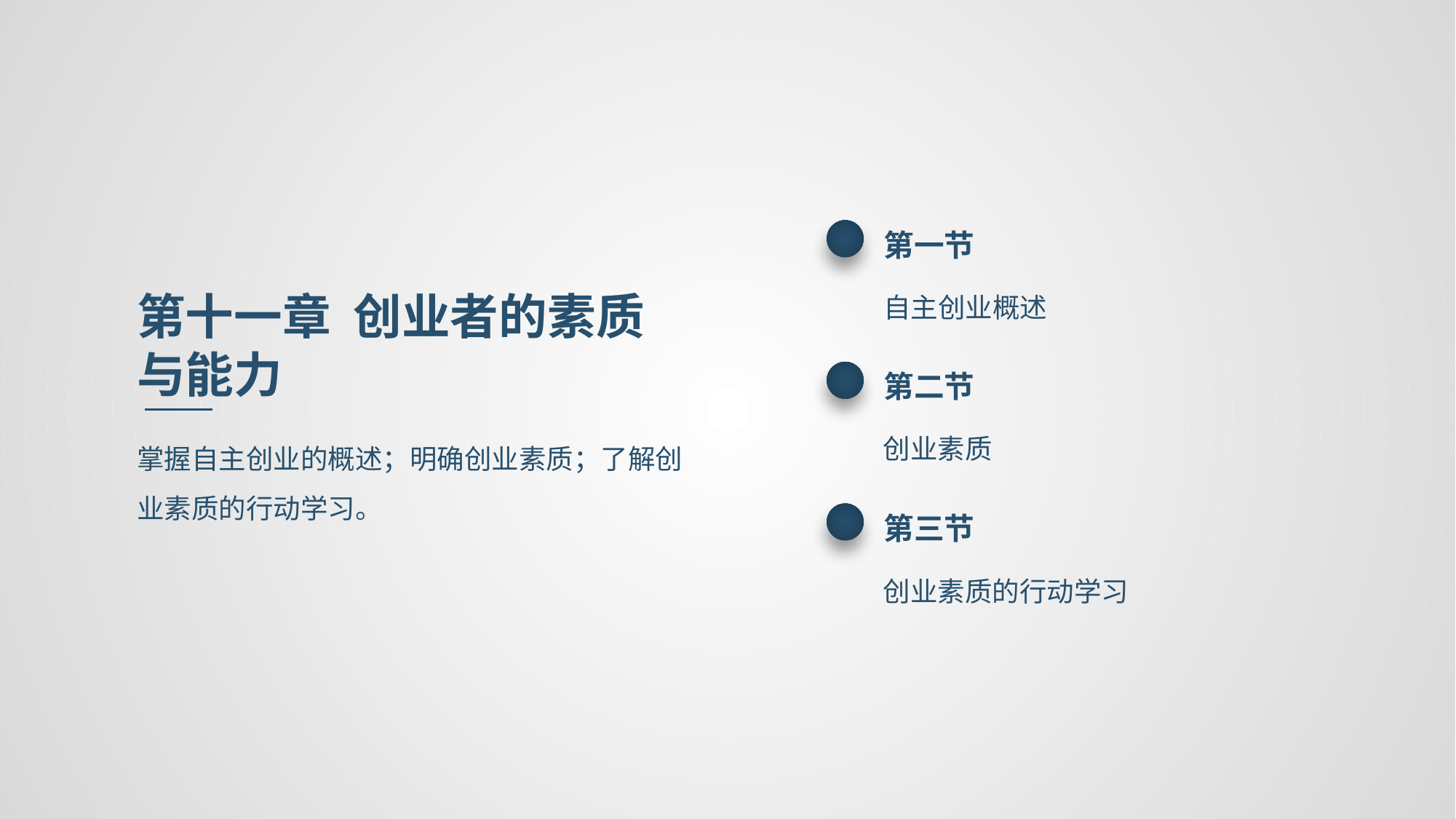

第一节
自主创业概述
第十一章  创业者的素质与能力

第二节
创业素质
掌握自主创业的概述；明确创业素质；了解创业素质的行动学习。

第三节
创业素质的行动学习